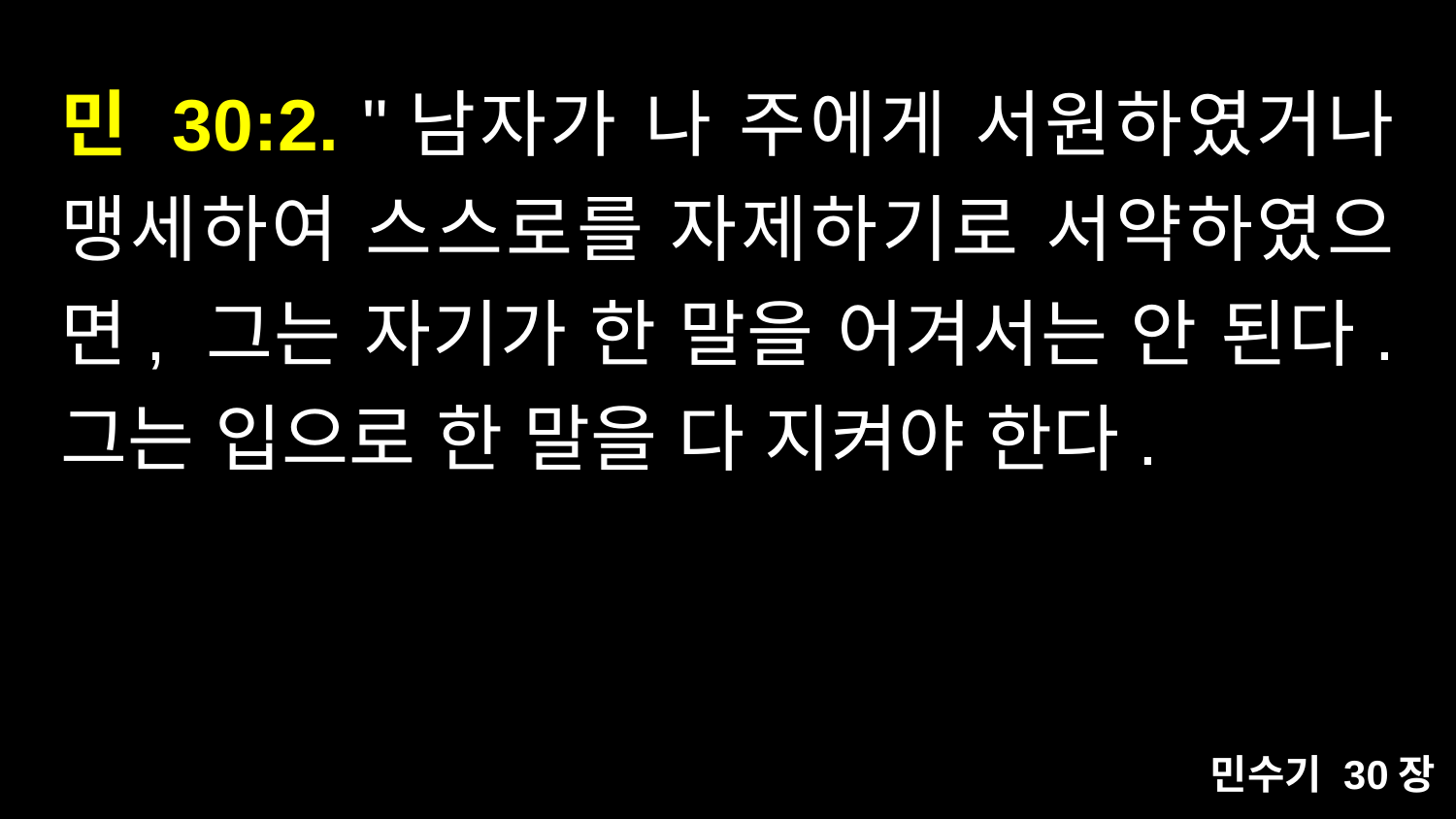

# 민 30:2. "남자가 나 주에게 서원하였거나 맹세하여 스스로를 자제하기로 서약하였으면, 그는 자기가 한 말을 어겨서는 안 된다. 그는 입으로 한 말을 다 지켜야 한다.
민수기 30장